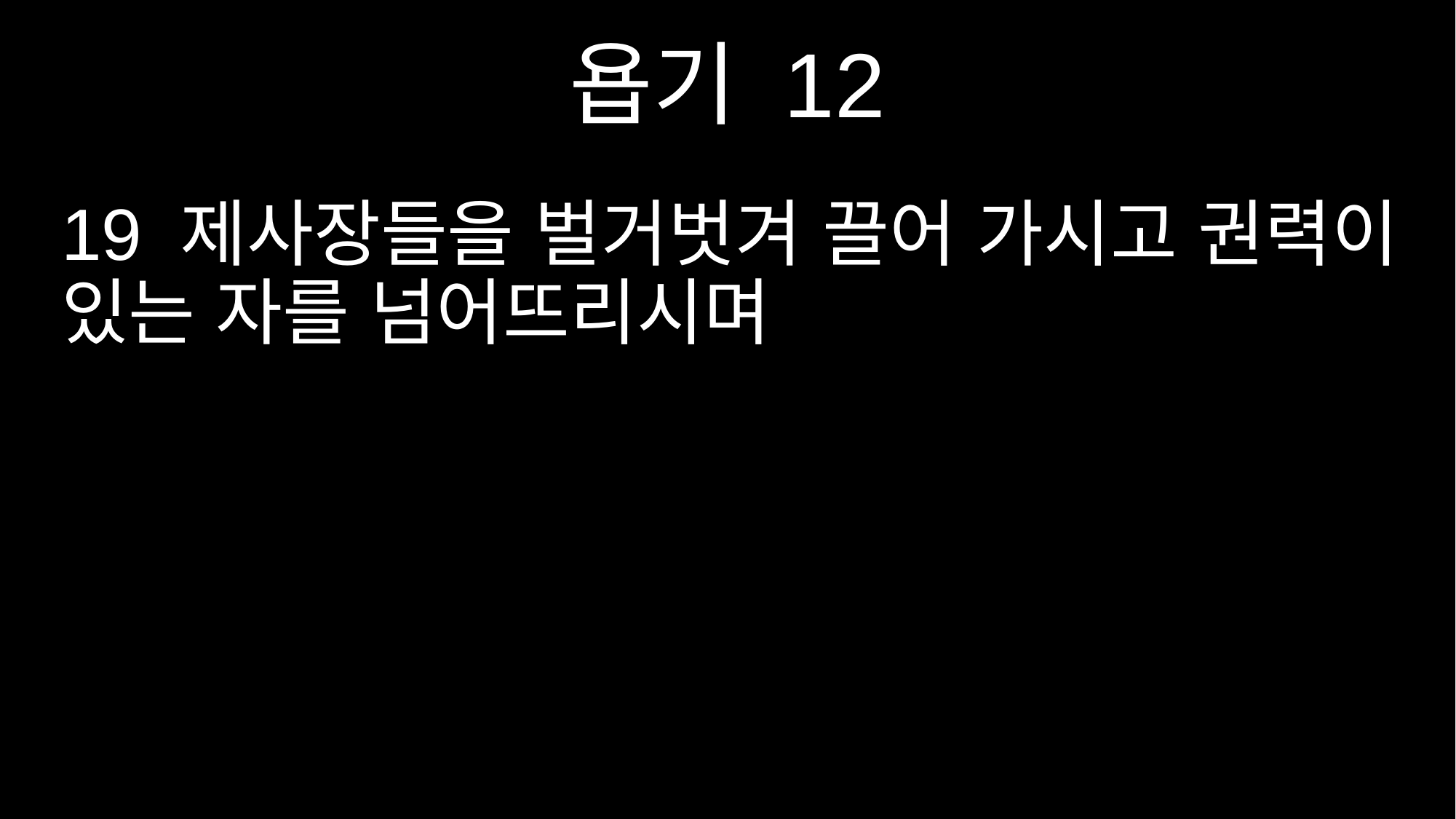

욥기 12
19 제사장들을 벌거벗겨 끌어 가시고 권력이 있는 자를 넘어뜨리시며